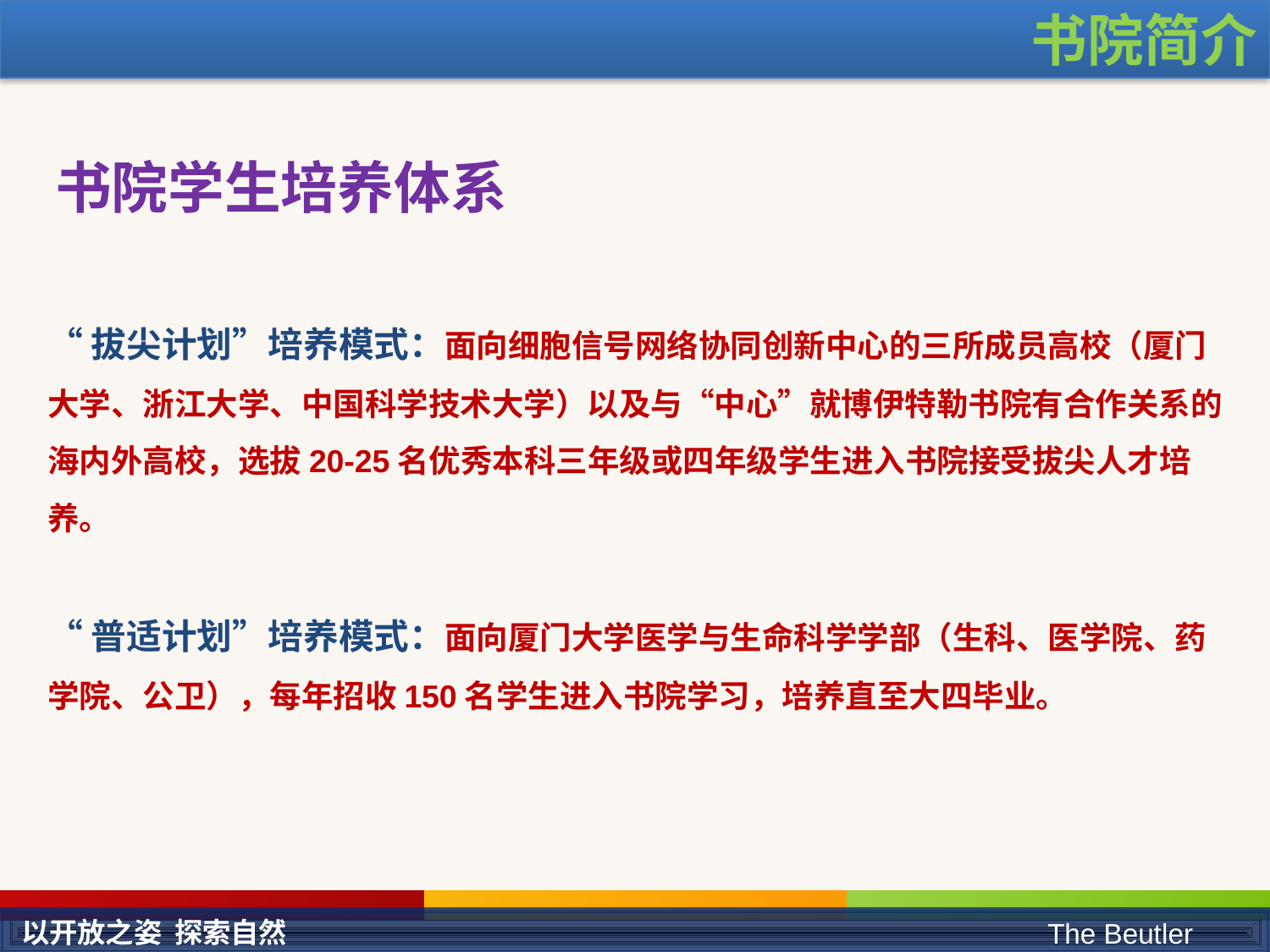

# 书院简介
书院学生培养体系

“拔尖计划”培养模式：面向细胞信号网络协同创新中心的三所成员高校（厦门大学、浙江大学、中国科学技术大学）以及与“中心”就博伊特勒书院有合作关系的海内外高校，选拔20-25名优秀本科三年级或四年级学生进入书院接受拔尖人才培养。

“普适计划”培养模式：面向厦门大学医学与生命科学学部（生科、医学院、药学院、公卫），每年招收150名学生进入书院学习，培养直至大四毕业。